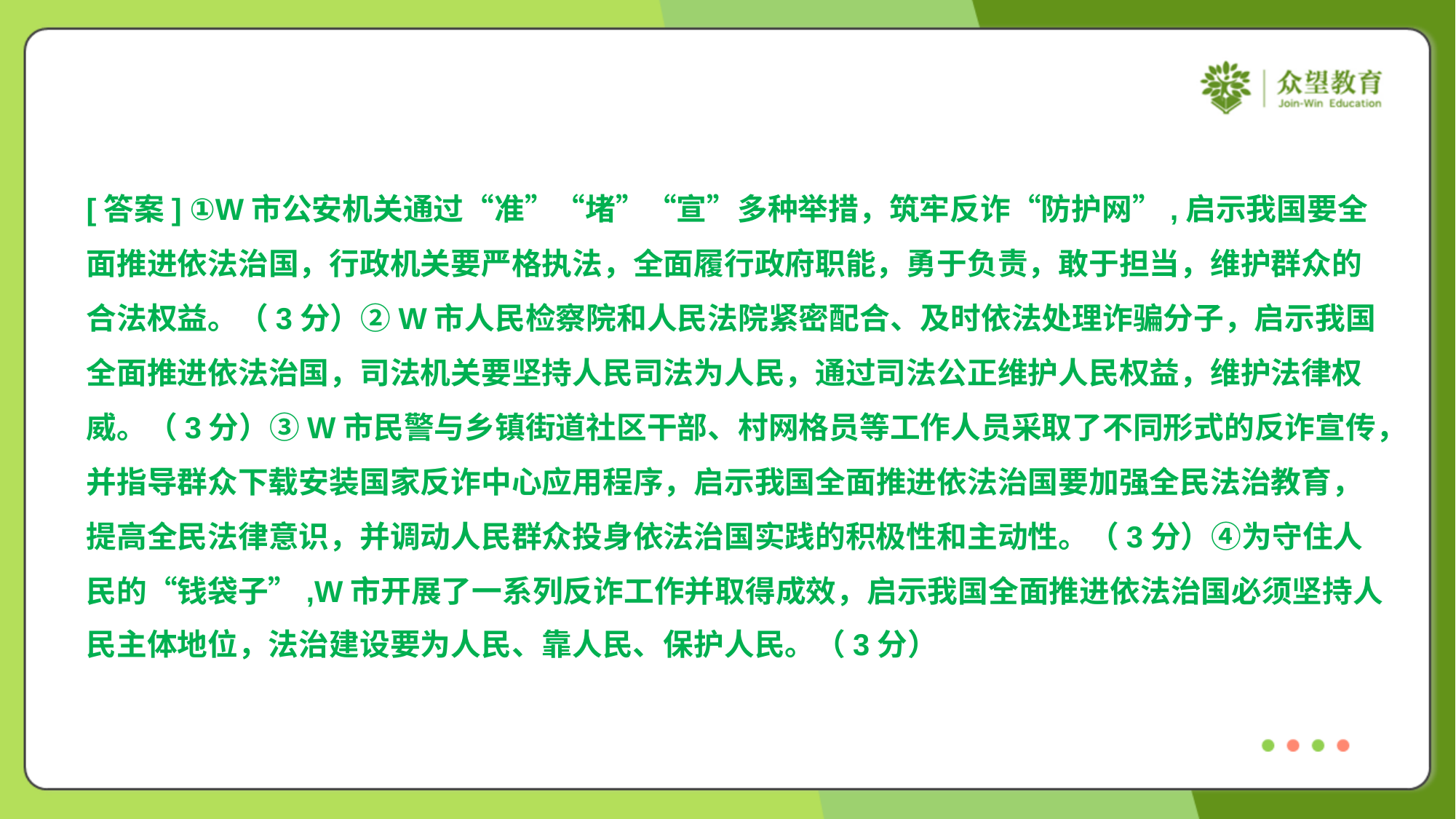

[答案] ①W市公安机关通过“准”“堵”“宣”多种举措，筑牢反诈“防护网”,启示我国要全
面推进依法治国，行政机关要严格执法，全面履行政府职能，勇于负责，敢于担当，维护群众的
合法权益。（3分）②W市人民检察院和人民法院紧密配合、及时依法处理诈骗分子，启示我国
全面推进依法治国，司法机关要坚持人民司法为人民，通过司法公正维护人民权益，维护法律权
威。（3分）③W市民警与乡镇街道社区干部、村网格员等工作人员采取了不同形式的反诈宣传，
并指导群众下载安装国家反诈中心应用程序，启示我国全面推进依法治国要加强全民法治教育，
提高全民法律意识，并调动人民群众投身依法治国实践的积极性和主动性。（3分）④为守住人
民的“钱袋子”,W市开展了一系列反诈工作并取得成效，启示我国全面推进依法治国必须坚持人
民主体地位，法治建设要为人民、靠人民、保护人民。（3分）